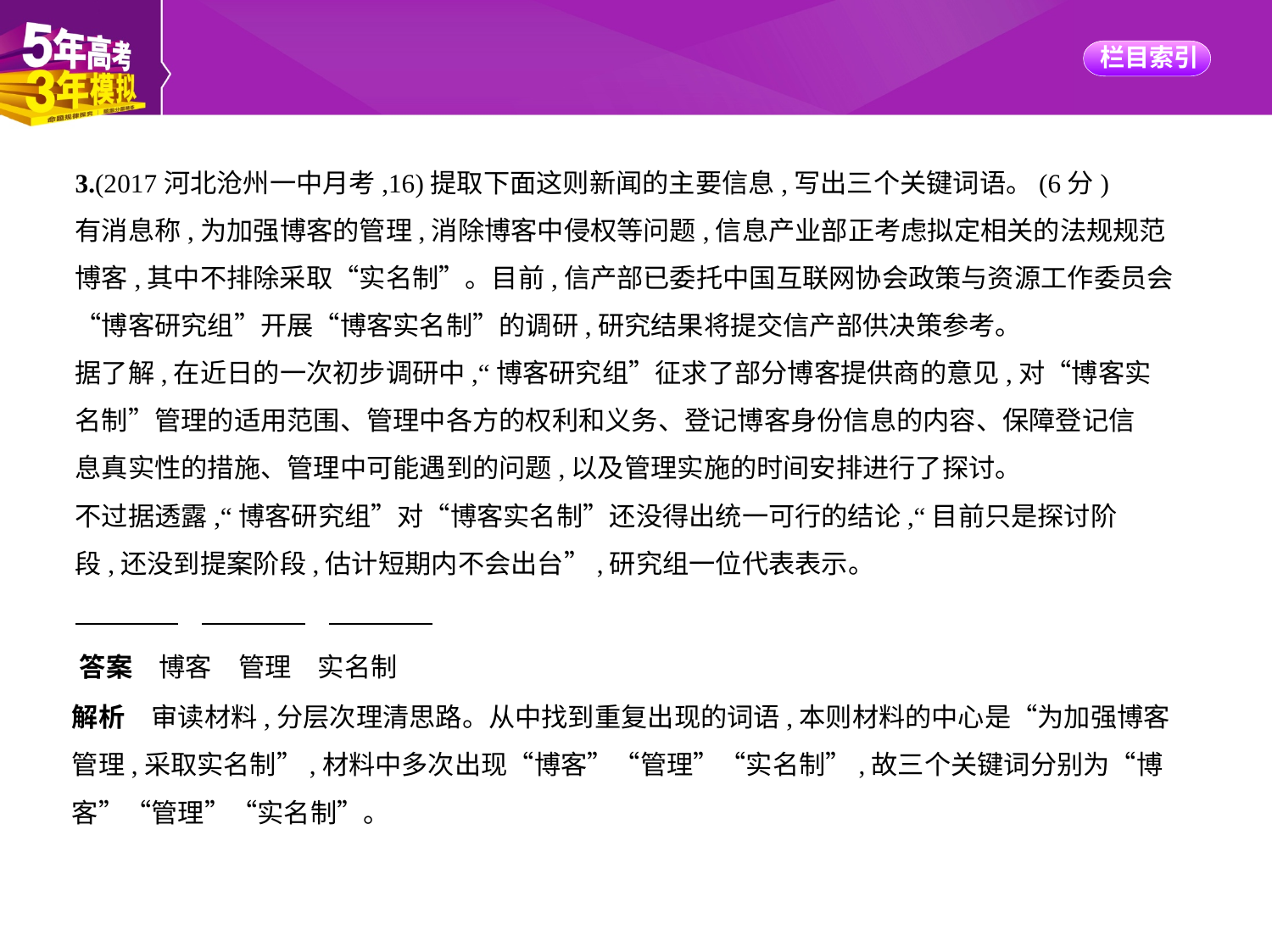

3.(2017河北沧州一中月考,16)提取下面这则新闻的主要信息,写出三个关键词语。(6分)
有消息称,为加强博客的管理,消除博客中侵权等问题,信息产业部正考虑拟定相关的法规规范
博客,其中不排除采取“实名制”。目前,信产部已委托中国互联网协会政策与资源工作委员会
“博客研究组”开展“博客实名制”的调研,研究结果将提交信产部供决策参考。
据了解,在近日的一次初步调研中,“博客研究组”征求了部分博客提供商的意见,对“博客实
名制”管理的适用范围、管理中各方的权利和义务、登记博客身份信息的内容、保障登记信
息真实性的措施、管理中可能遇到的问题,以及管理实施的时间安排进行了探讨。
不过据透露,“博客研究组”对“博客实名制”还没得出统一可行的结论,“目前只是探讨阶
段,还没到提案阶段,估计短期内不会出台”,研究组一位代表表示。

答案　博客　管理　实名制
解析　审读材料,分层次理清思路。从中找到重复出现的词语,本则材料的中心是“为加强博客
管理,采取实名制”,材料中多次出现“博客”“管理”“实名制”,故三个关键词分别为“博
客”“管理”“实名制”。